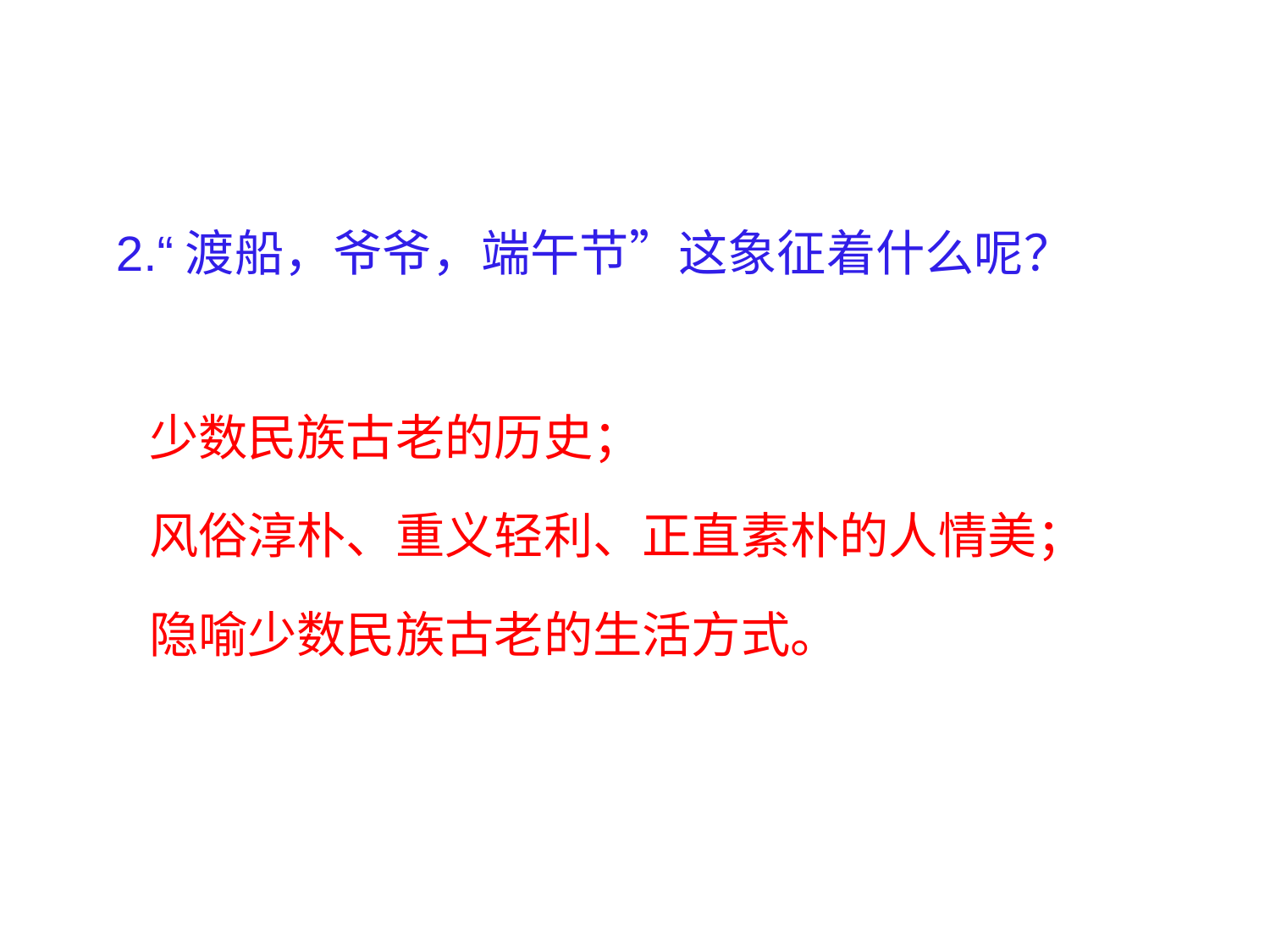

2.“渡船，爷爷，端午节”这象征着什么呢？
少数民族古老的历史；
风俗淳朴、重义轻利、正直素朴的人情美；
隐喻少数民族古老的生活方式。